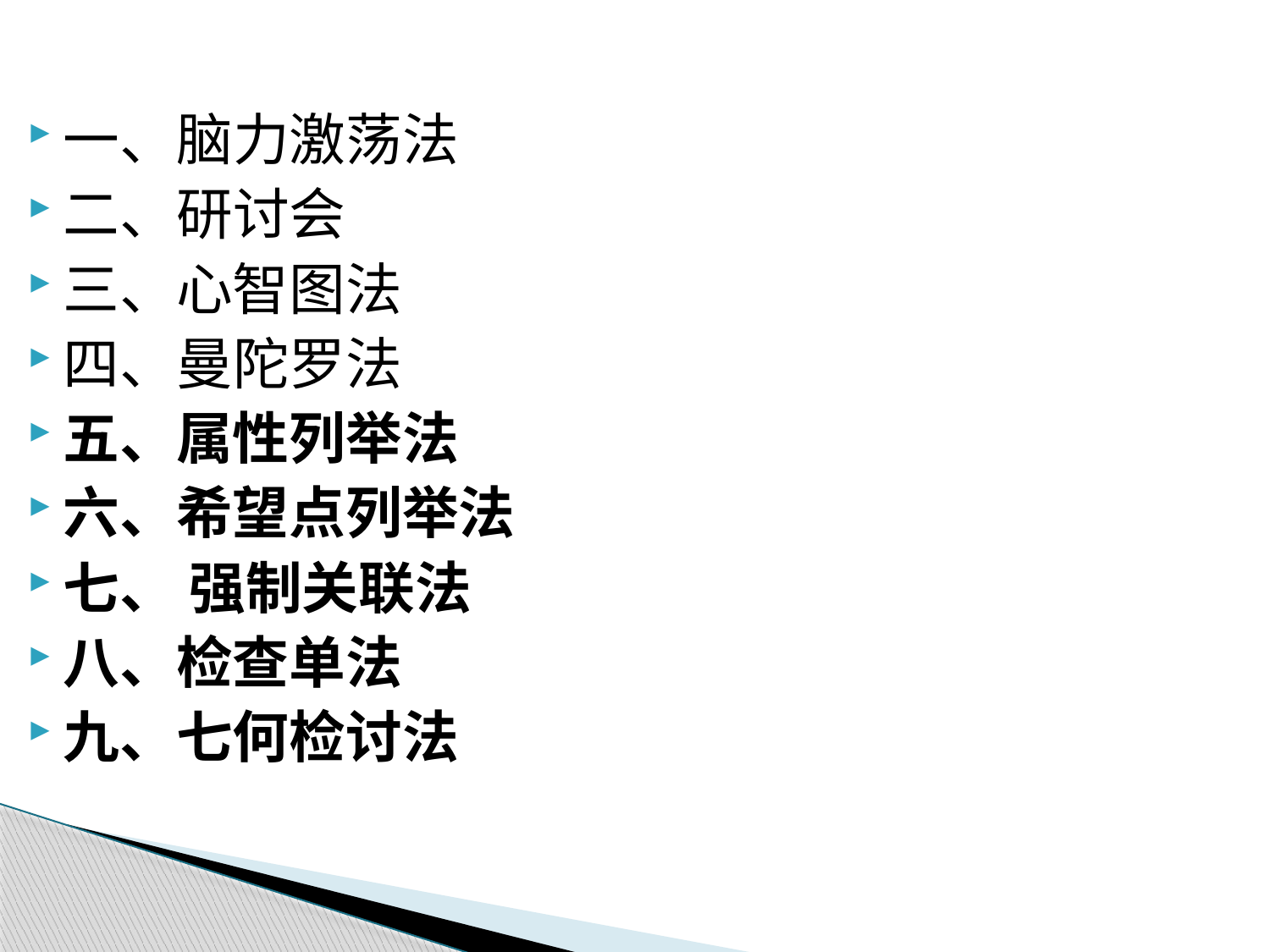

一、脑力激荡法
二、研讨会
三、心智图法
四、曼陀罗法
五、属性列举法
六、希望点列举法
七、 强制关联法
八、检查单法
九、七何检讨法